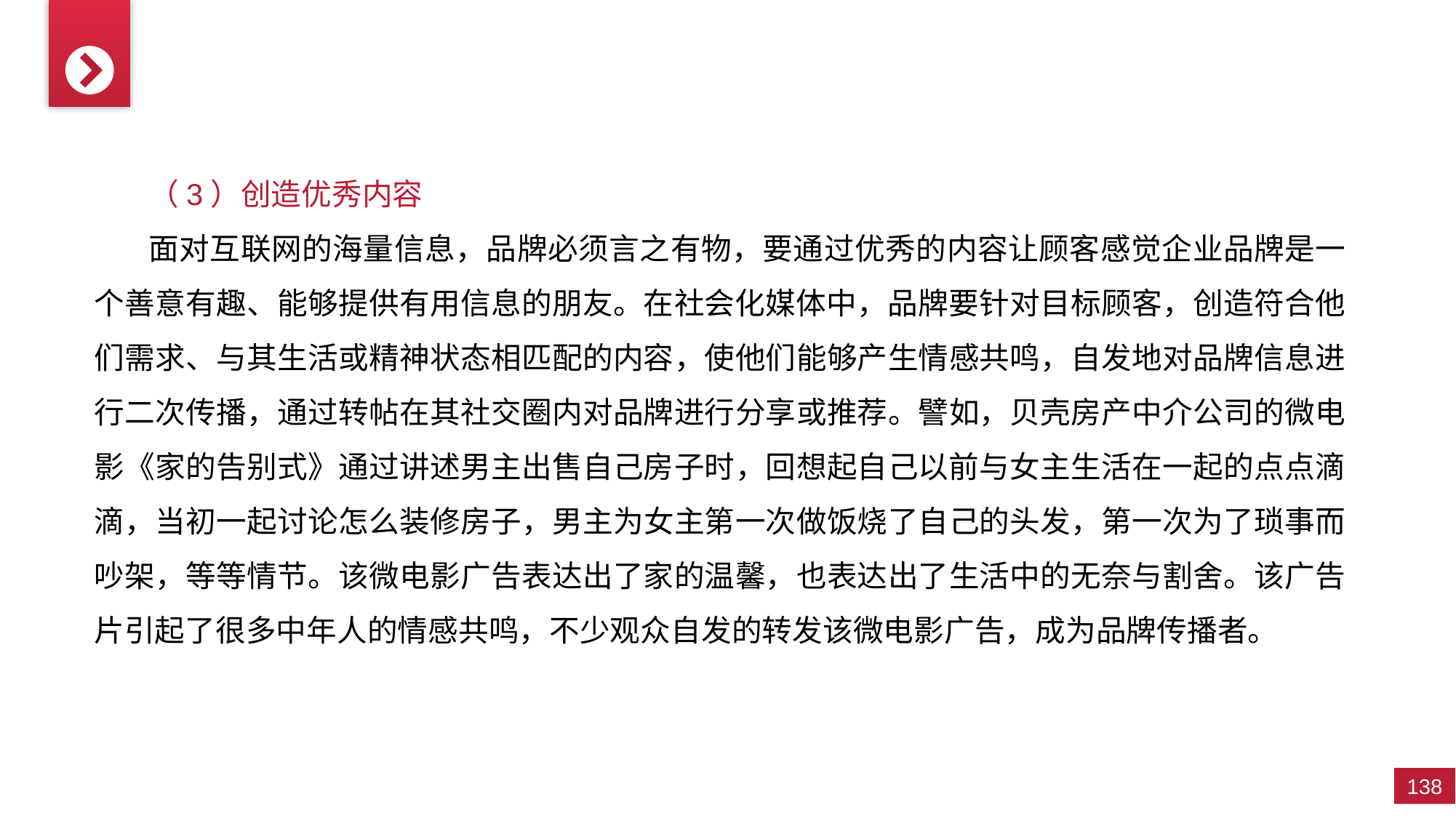

（3）创造优秀内容
面对互联网的海量信息，品牌必须言之有物，要通过优秀的内容让顾客感觉企业品牌是一个善意有趣、能够提供有用信息的朋友。在社会化媒体中，品牌要针对目标顾客，创造符合他们需求、与其生活或精神状态相匹配的内容，使他们能够产生情感共鸣，自发地对品牌信息进行二次传播，通过转帖在其社交圈内对品牌进行分享或推荐。譬如，贝壳房产中介公司的微电影《家的告别式》通过讲述男主出售自己房子时，回想起自己以前与女主生活在一起的点点滴滴，当初一起讨论怎么装修房子，男主为女主第一次做饭烧了自己的头发，第一次为了琐事而吵架，等等情节。该微电影广告表达出了家的温馨，也表达出了生活中的无奈与割舍。该广告片引起了很多中年人的情感共鸣，不少观众自发的转发该微电影广告，成为品牌传播者。